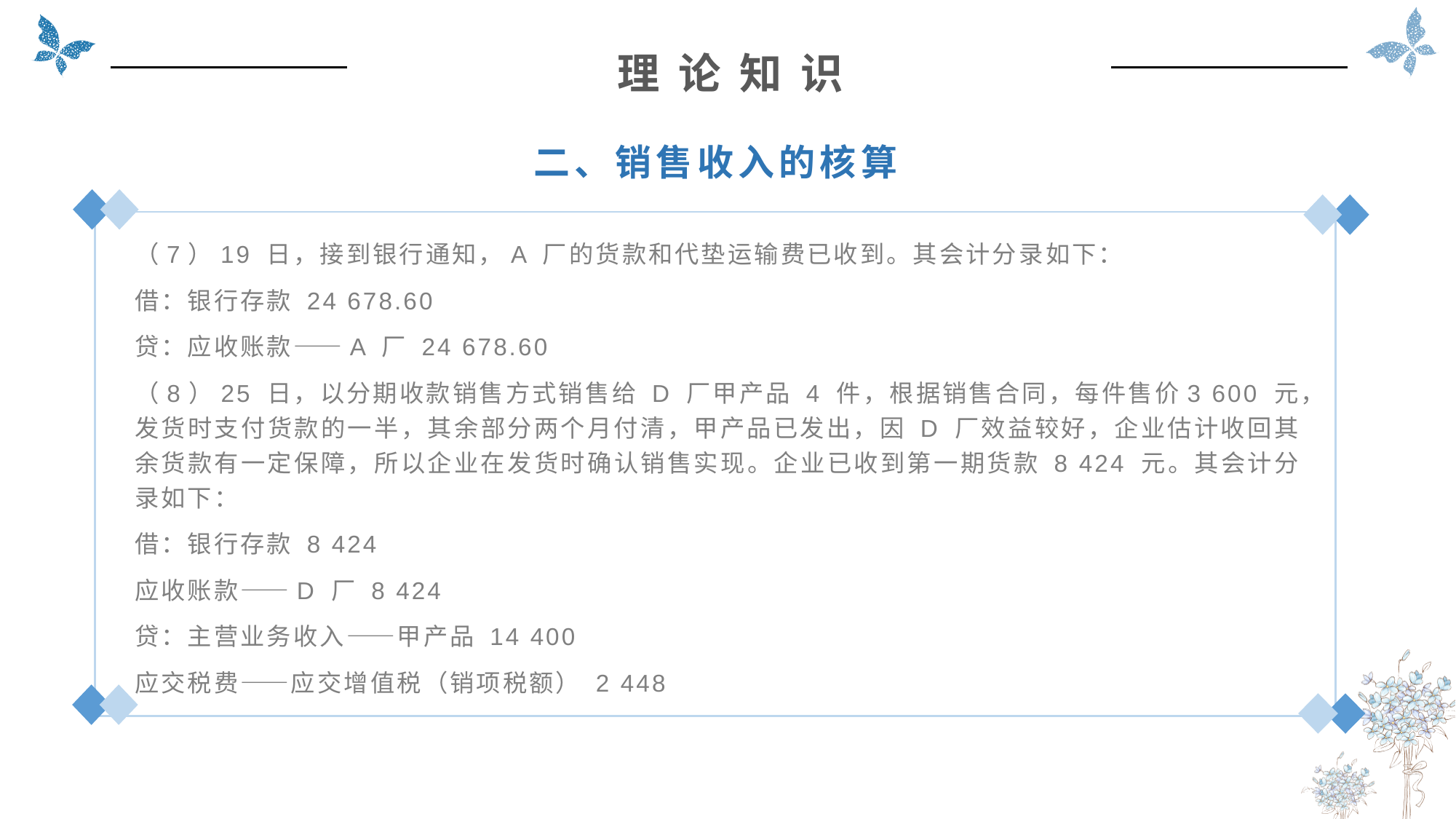

理 论 知 识
二、销售收入的核算

（7）19 日，接到银行通知，A 厂的货款和代垫运输费已收到。其会计分录如下：
借：银行存款 24 678.60
贷：应收账款——A 厂 24 678.60
（8）25 日，以分期收款销售方式销售给 D 厂甲产品 4 件，根据销售合同，每件售价3 600 元，发货时支付货款的一半，其余部分两个月付清，甲产品已发出，因 D 厂效益较好，企业估计收回其余货款有一定保障，所以企业在发货时确认销售实现。企业已收到第一期货款 8 424 元。其会计分录如下：
借：银行存款 8 424
应收账款——D 厂 8 424
贷：主营业务收入——甲产品 14 400
应交税费——应交增值税（销项税额） 2 448